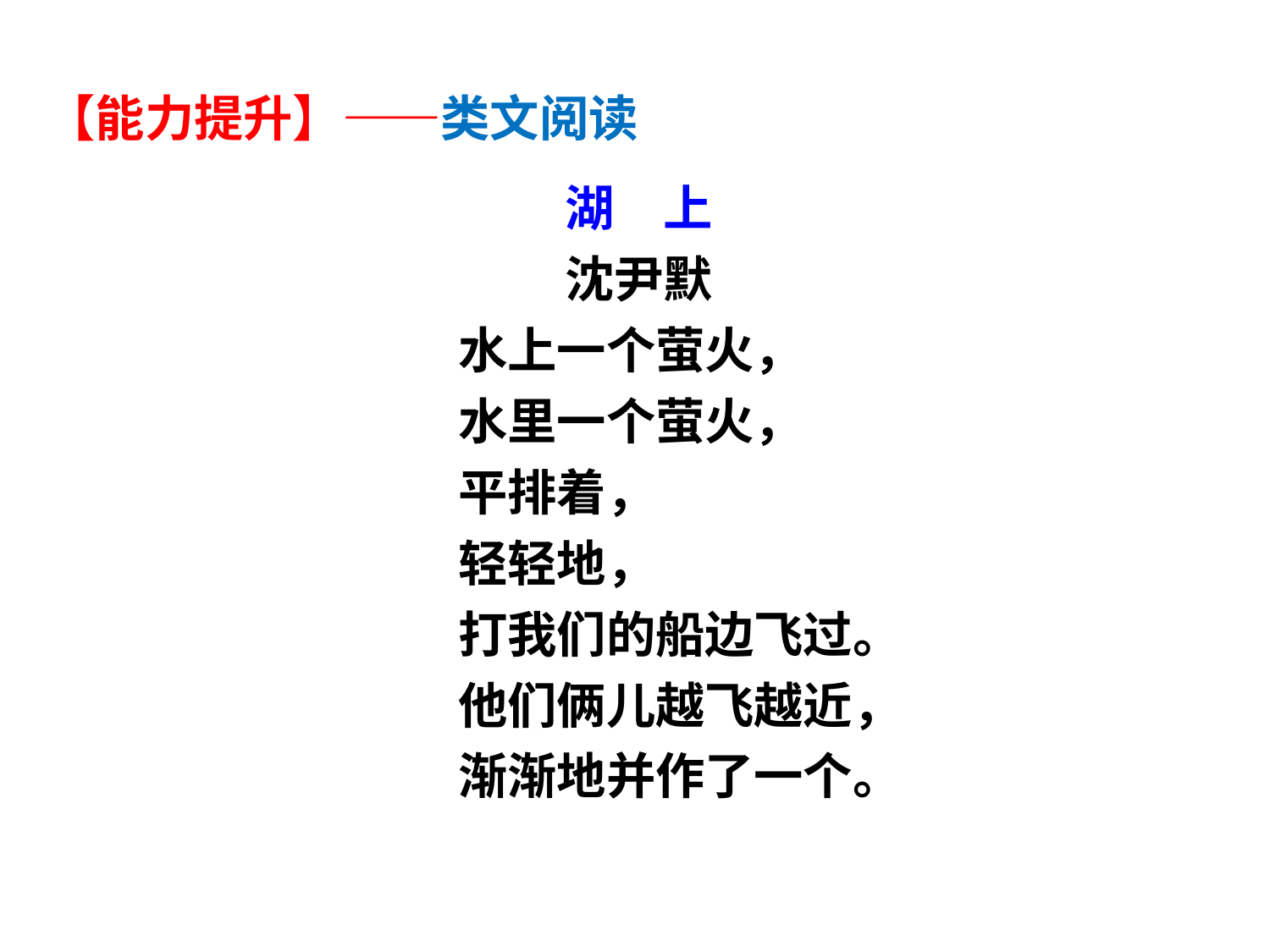

【能力提升】——类文阅读
湖　上
沈尹默
水上一个萤火，
水里一个萤火，
平排着，
轻轻地，
打我们的船边飞过。
他们俩儿越飞越近，
渐渐地并作了一个。